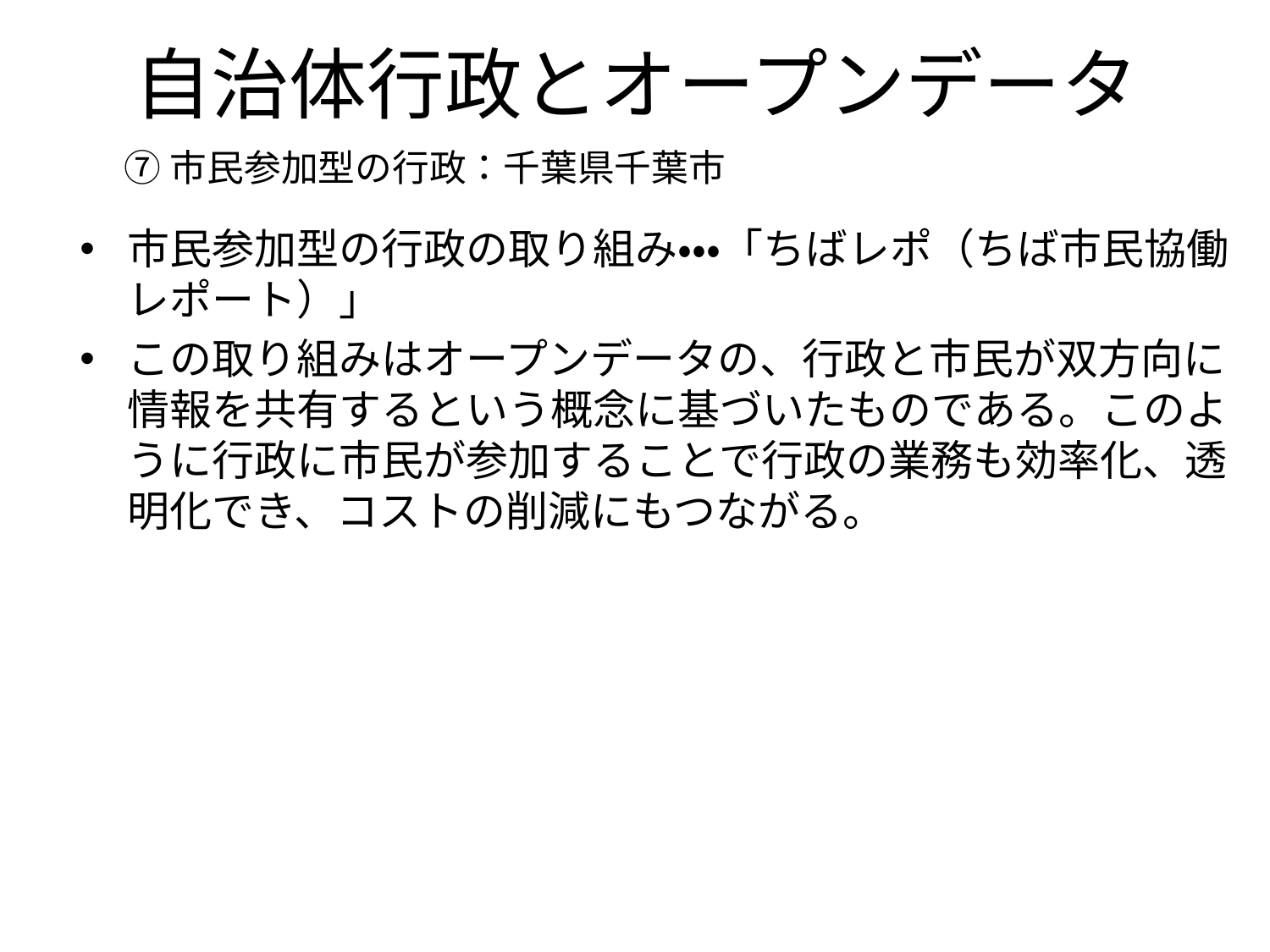

自治体行政とオープンデータ
# ⑦市民参加型の行政：千葉県千葉市
市民参加型の行政の取り組み・・・「ちばレポ（ちば市民協働レポート）」
この取り組みはオープンデータの、行政と市民が双方向に情報を共有するという概念に基づいたものである。このように行政に市民が参加することで行政の業務も効率化、透明化でき、コストの削減にもつながる。